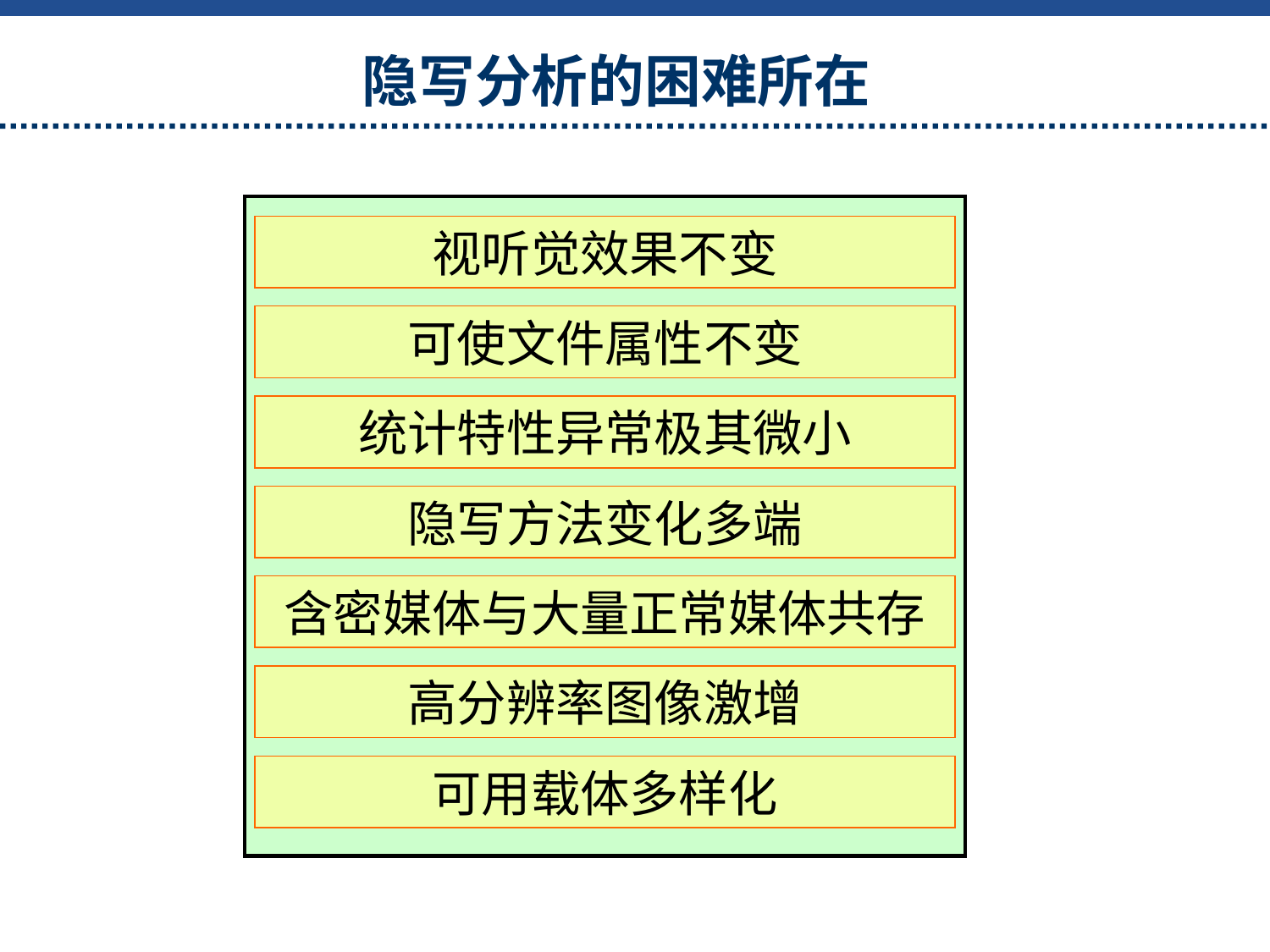

# 隐写分析的困难所在

视听觉效果不变
可使文件属性不变
统计特性异常极其微小
隐写方法变化多端
含密媒体与大量正常媒体共存
高分辨率图像激增
可用载体多样化